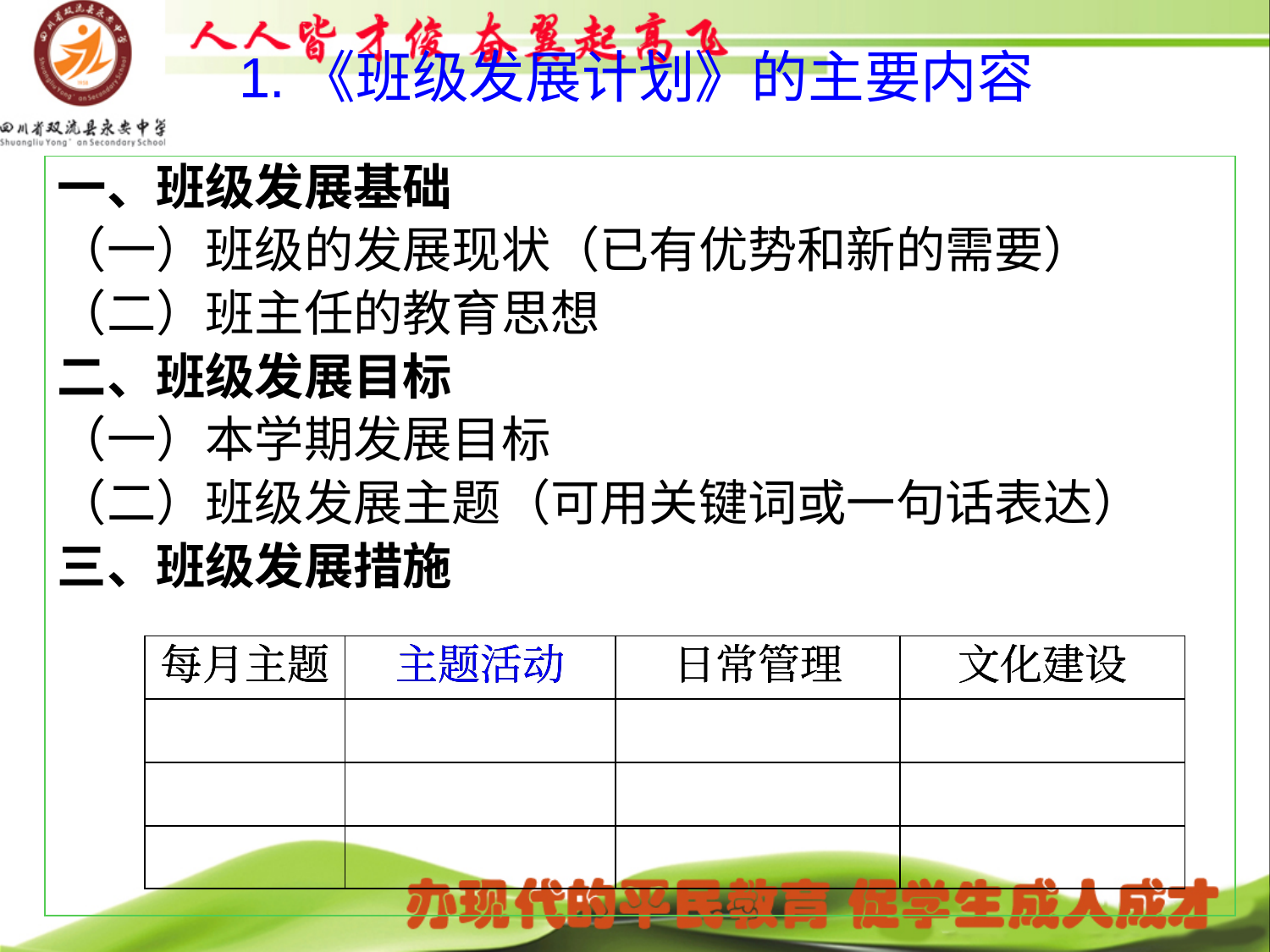

1.《班级发展计划》的主要内容
一、班级发展基础
（一）班级的发展现状（已有优势和新的需要）
（二）班主任的教育思想
二、班级发展目标
（一）本学期发展目标
（二）班级发展主题（可用关键词或一句话表达）
三、班级发展措施

| 每月主题 | 主题活动 | 日常管理 | 文化建设 |
| --- | --- | --- | --- |
|  |  |  |  |
|  |  |  |  |
|  |  |  |  |
| 每月主题 | 主题活动 | 日常管理 | 文化建设 |
| --- | --- | --- | --- |
|  |  |  |  |
|  |  |  |  |
|  |  |  |  |
| 每月主题 | 主题活动 | 日常管理 | 文化建设 |
| --- | --- | --- | --- |
|  |  |  |  |
|  |  |  |  |
|  |  |  |  |